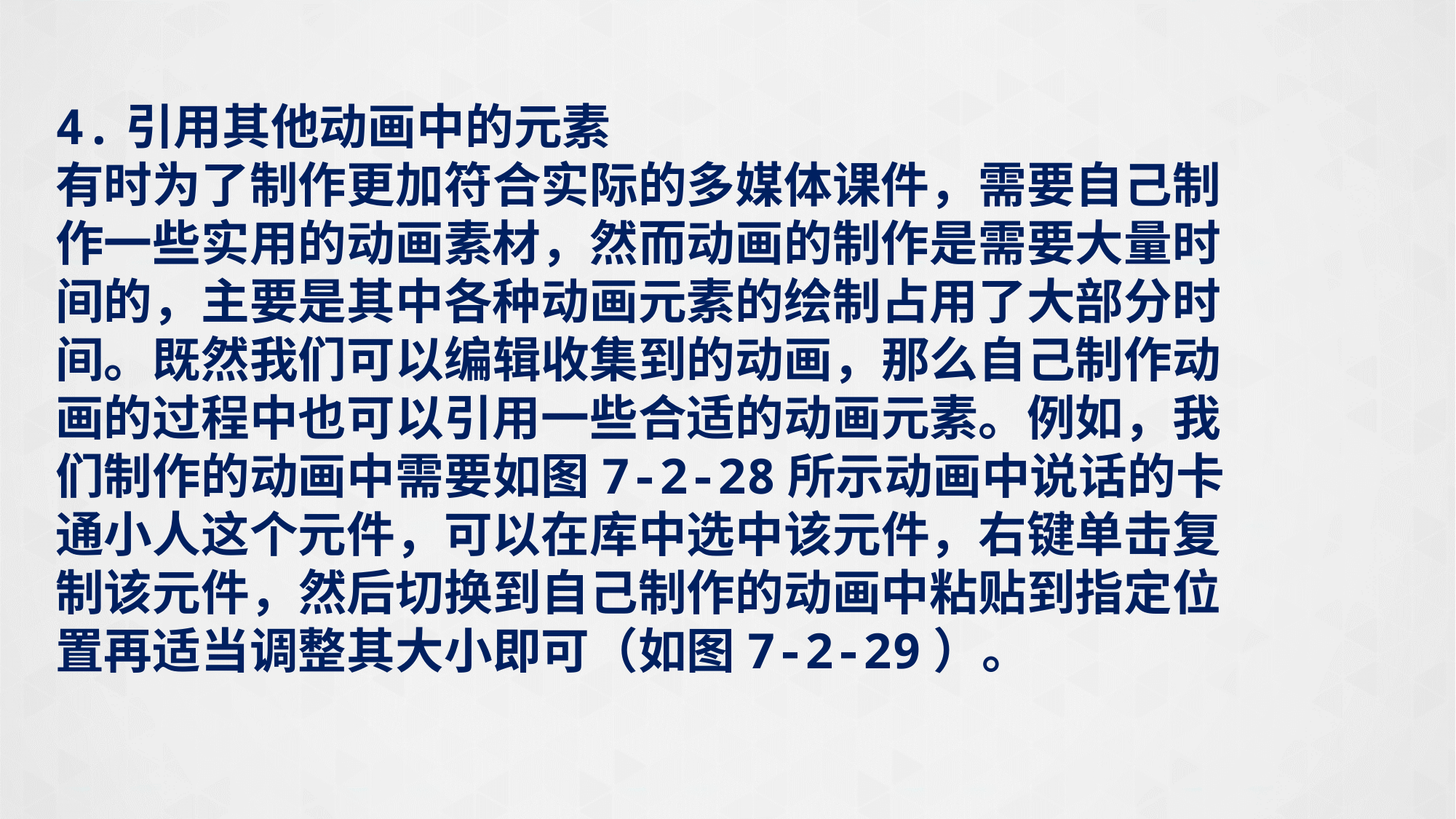

4.引用其他动画中的元素
有时为了制作更加符合实际的多媒体课件，需要自己制作一些实用的动画素材，然而动画的制作是需要大量时间的，主要是其中各种动画元素的绘制占用了大部分时间。既然我们可以编辑收集到的动画，那么自己制作动画的过程中也可以引用一些合适的动画元素。例如，我们制作的动画中需要如图7-2-28所示动画中说话的卡通小人这个元件，可以在库中选中该元件，右键单击复制该元件，然后切换到自己制作的动画中粘贴到指定位置再适当调整其大小即可（如图7-2-29）。